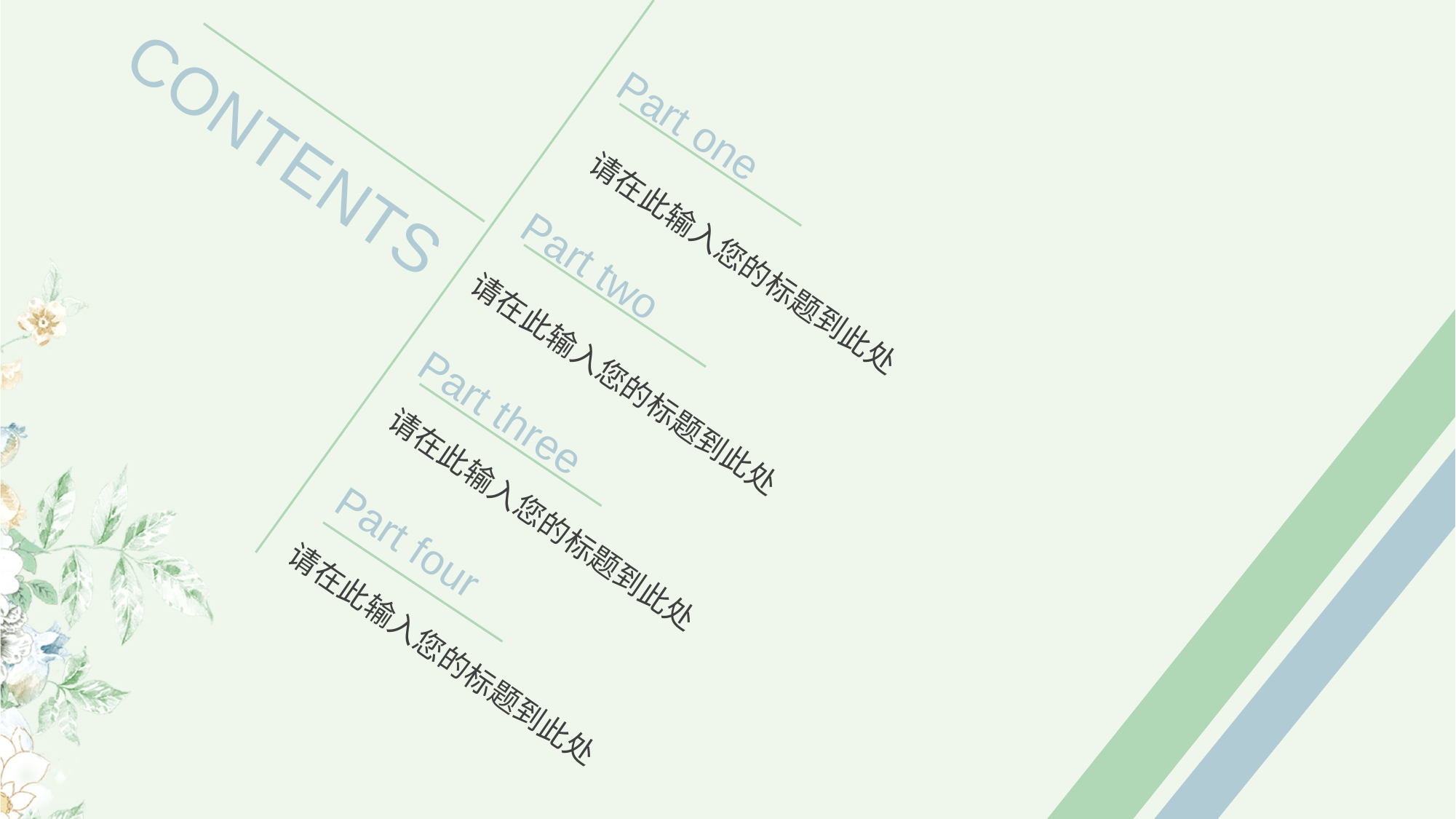

Part one
CONTENTS
Part two
请在此输入您的标题到此处

请在此输入您的标题到此处
Part three

请在此输入您的标题到此处
Part four
请在此输入您的标题到此处